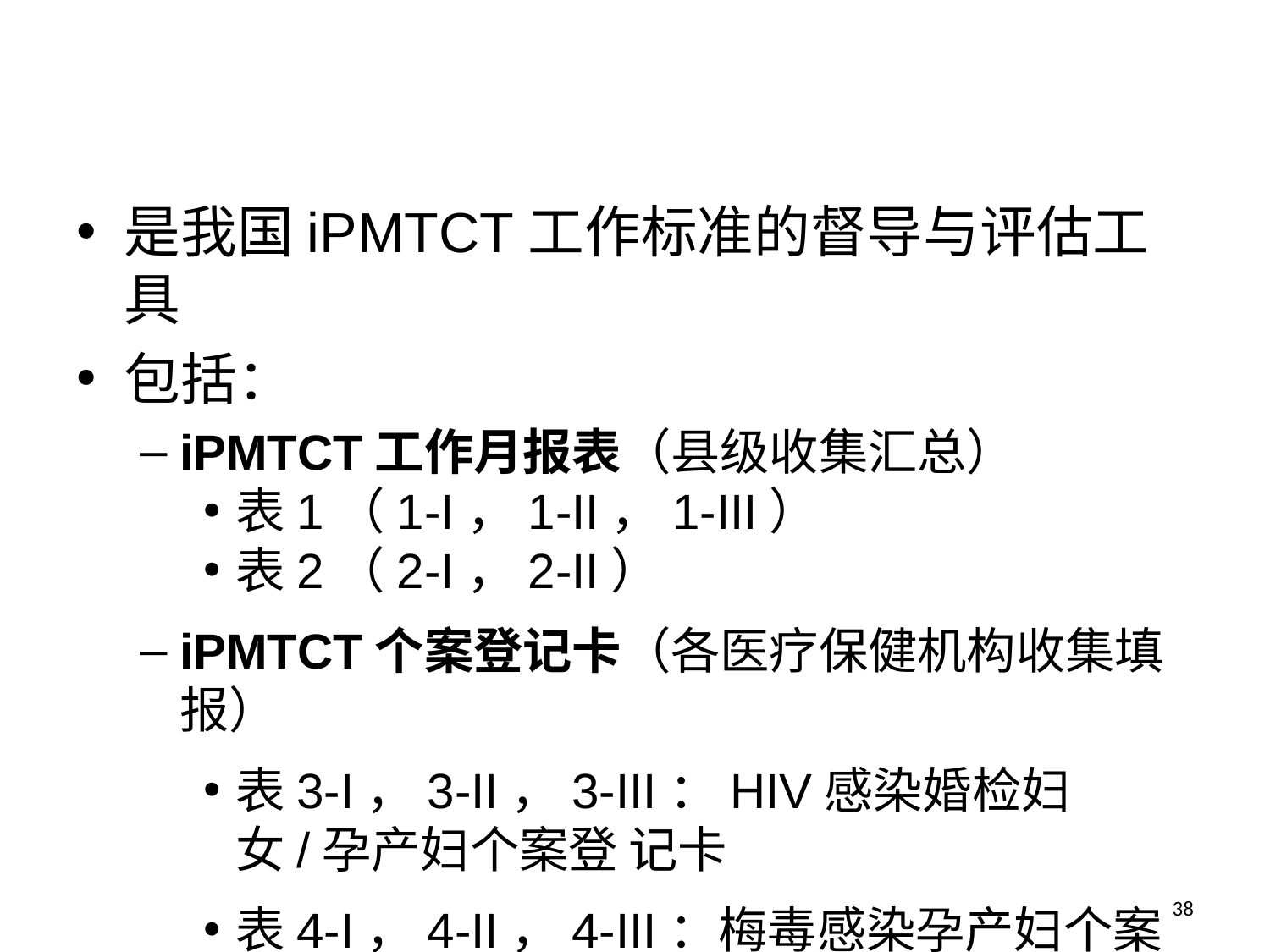

#
是我国iPMTCT工作标准的督导与评估工具
包括：
iPMTCT工作月报表（县级收集汇总）
表1（1-I，1-II，1-III）
表2（2-I，2-II）
iPMTCT个案登记卡（各医疗保健机构收集填报）
表3-I，3-II，3-III：HIV感染婚检妇女/孕产妇个案登 记卡
表4-I，4-II，4-III：梅毒感染孕产妇个案登记卡
38